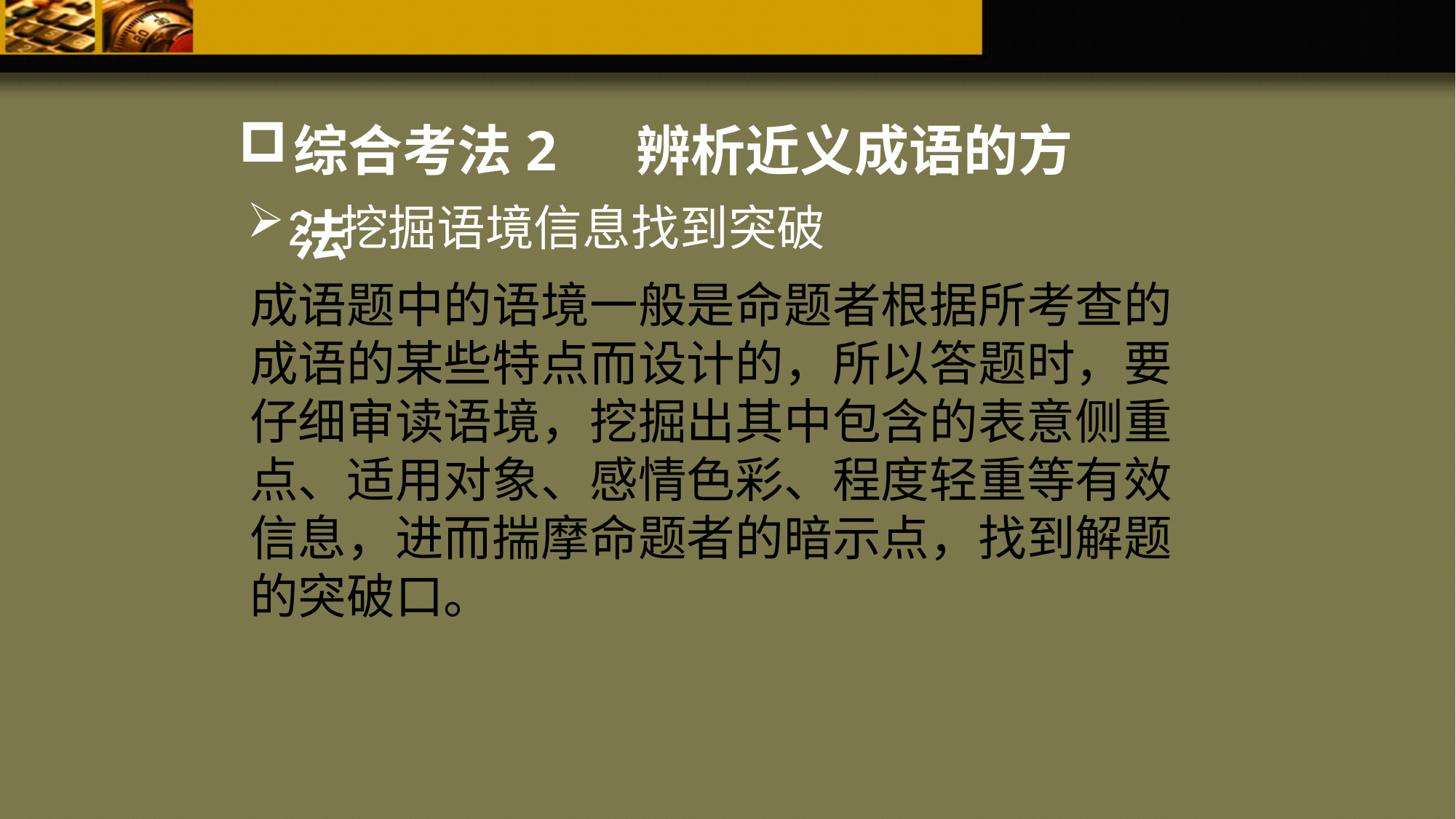

综合考法2  辨析近义成语的方法
2.挖掘语境信息找到突破
成语题中的语境一般是命题者根据所考查的成语的某些特点而设计的，所以答题时，要仔细审读语境，挖掘出其中包含的表意侧重点、适用对象、感情色彩、程度轻重等有效信息，进而揣摩命题者的暗示点，找到解题的突破口。